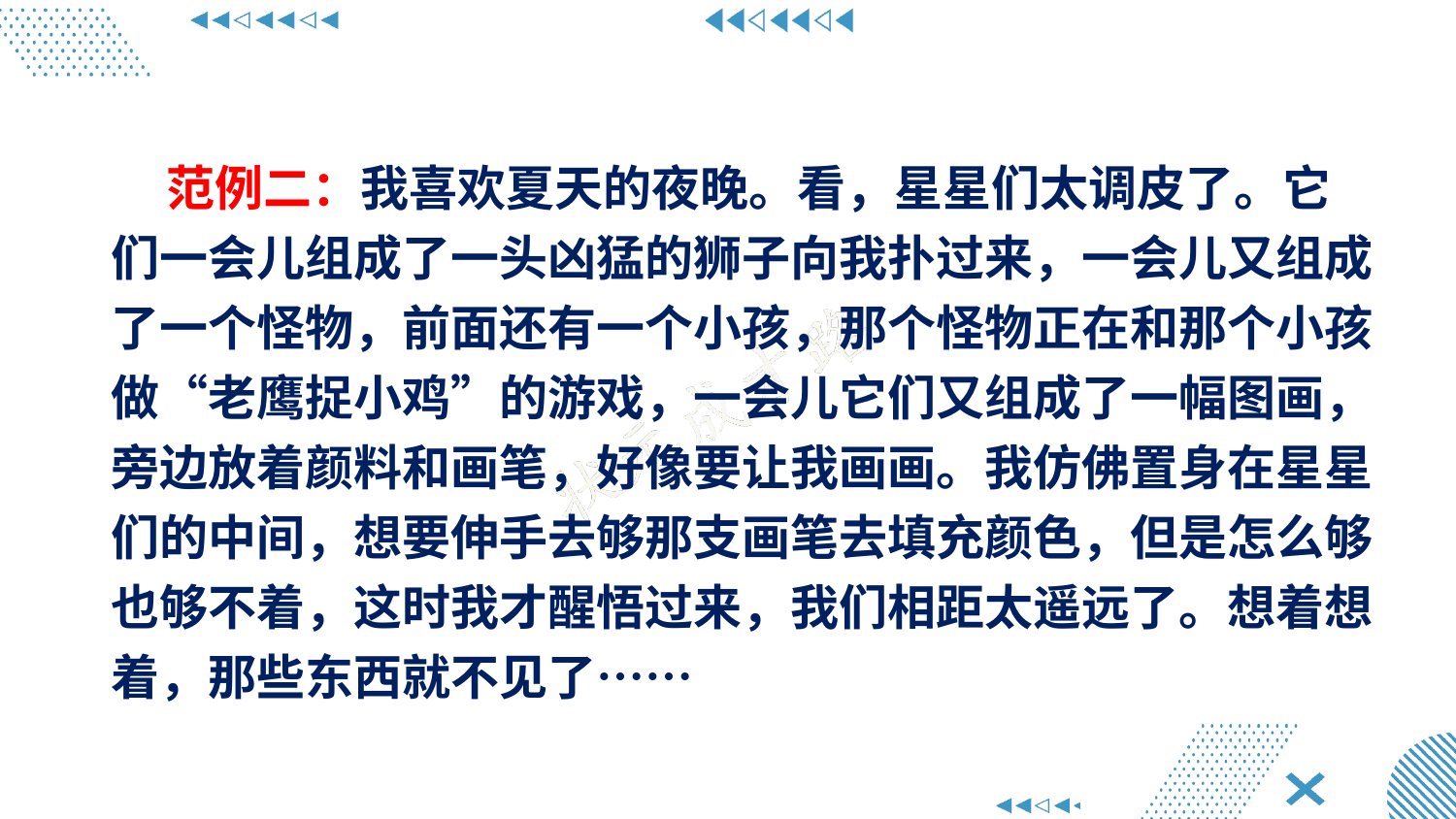

范例二：我喜欢夏天的夜晚。看，星星们太调皮了。它们一会儿组成了一头凶猛的狮子向我扑过来，一会儿又组成了一个怪物，前面还有一个小孩，那个怪物正在和那个小孩做“老鹰捉小鸡”的游戏，一会儿它们又组成了一幅图画，旁边放着颜料和画笔，好像要让我画画。我仿佛置身在星星们的中间，想要伸手去够那支画笔去填充颜色，但是怎么够也够不着，这时我才醒悟过来，我们相距太遥远了。想着想着，那些东西就不见了……